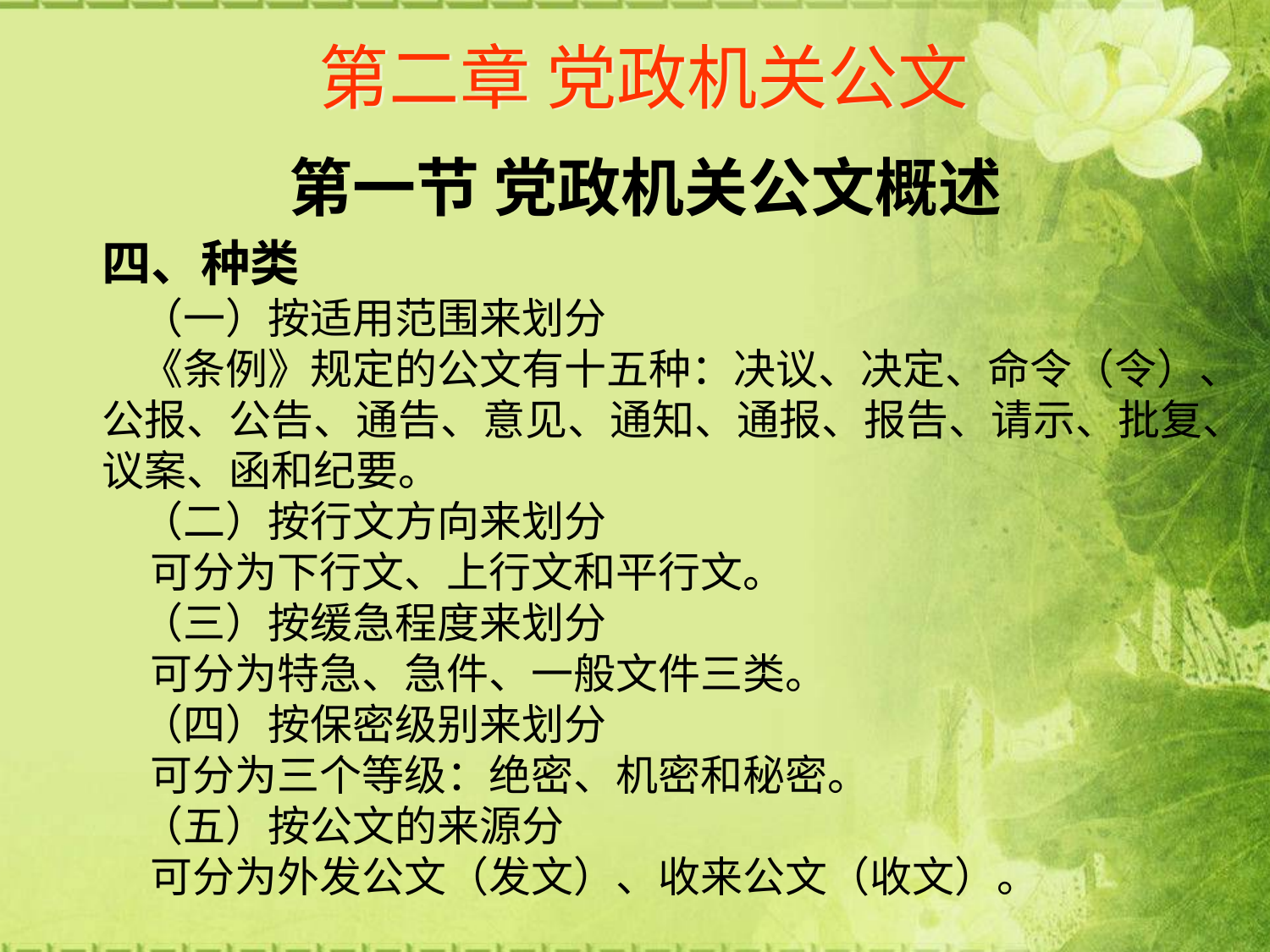

# 第二章 党政机关公文
第一节 党政机关公文概述
四、种类
   （一）按适用范围来划分
   《条例》规定的公文有十五种：决议、决定、命令（令）、公报、公告、通告、意见、通知、通报、报告、请示、批复、议案、函和纪要。
   （二）按行文方向来划分
    可分为下行文、上行文和平行文。
   （三）按缓急程度来划分
    可分为特急、急件、一般文件三类。
   （四）按保密级别来划分
    可分为三个等级：绝密、机密和秘密。
   （五）按公文的来源分
    可分为外发公文（发文）、收来公文（收文）。